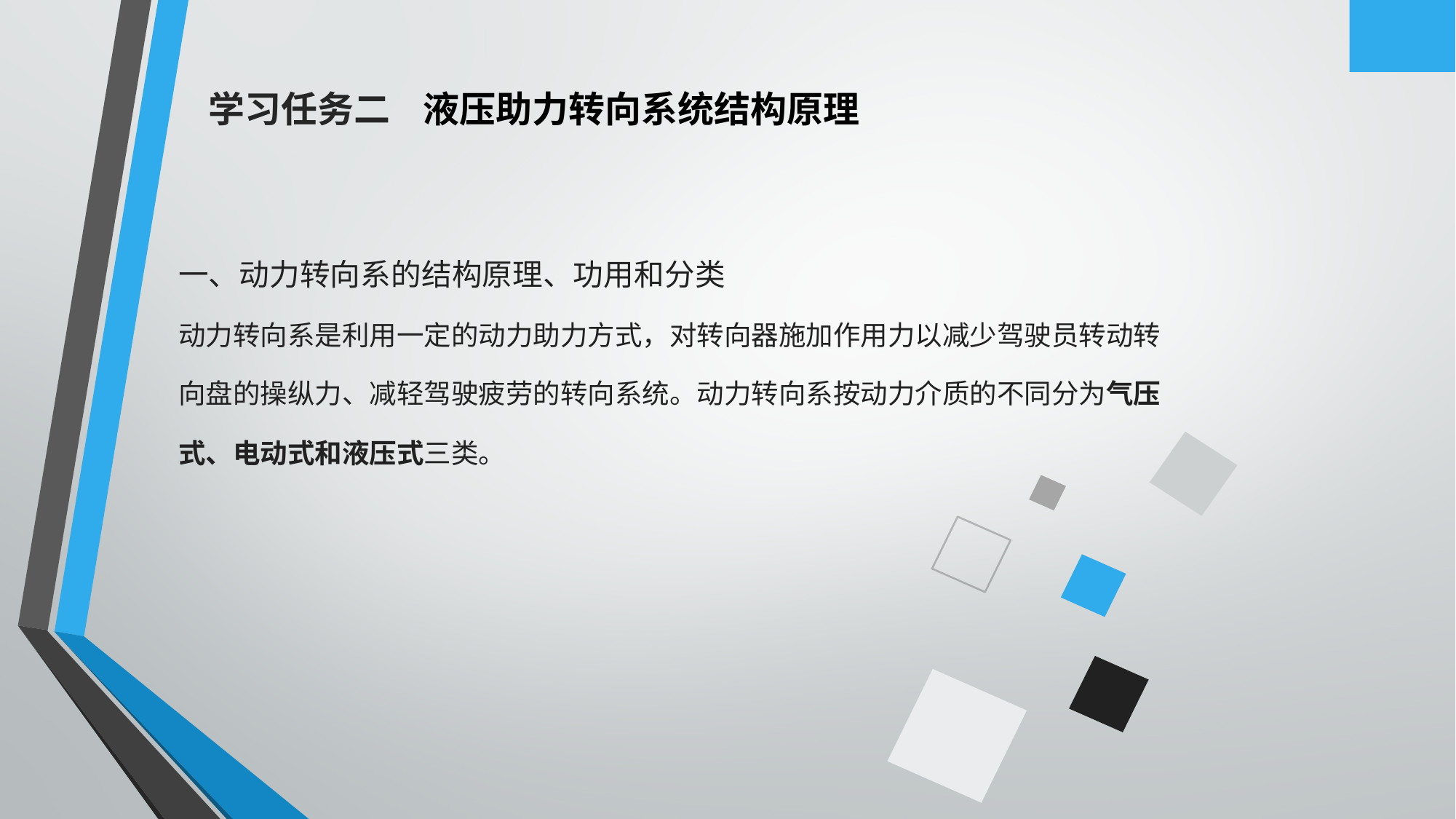

学习任务二    液压助力转向系统结构原理

一、动力转向系的结构原理、功用和分类
动力转向系是利用一定的动力助力方式，对转向器施加作用力以减少驾驶员转动转向盘的操纵力、减轻驾驶疲劳的转向系统。动力转向系按动力介质的不同分为气压式、电动式和液压式三类。